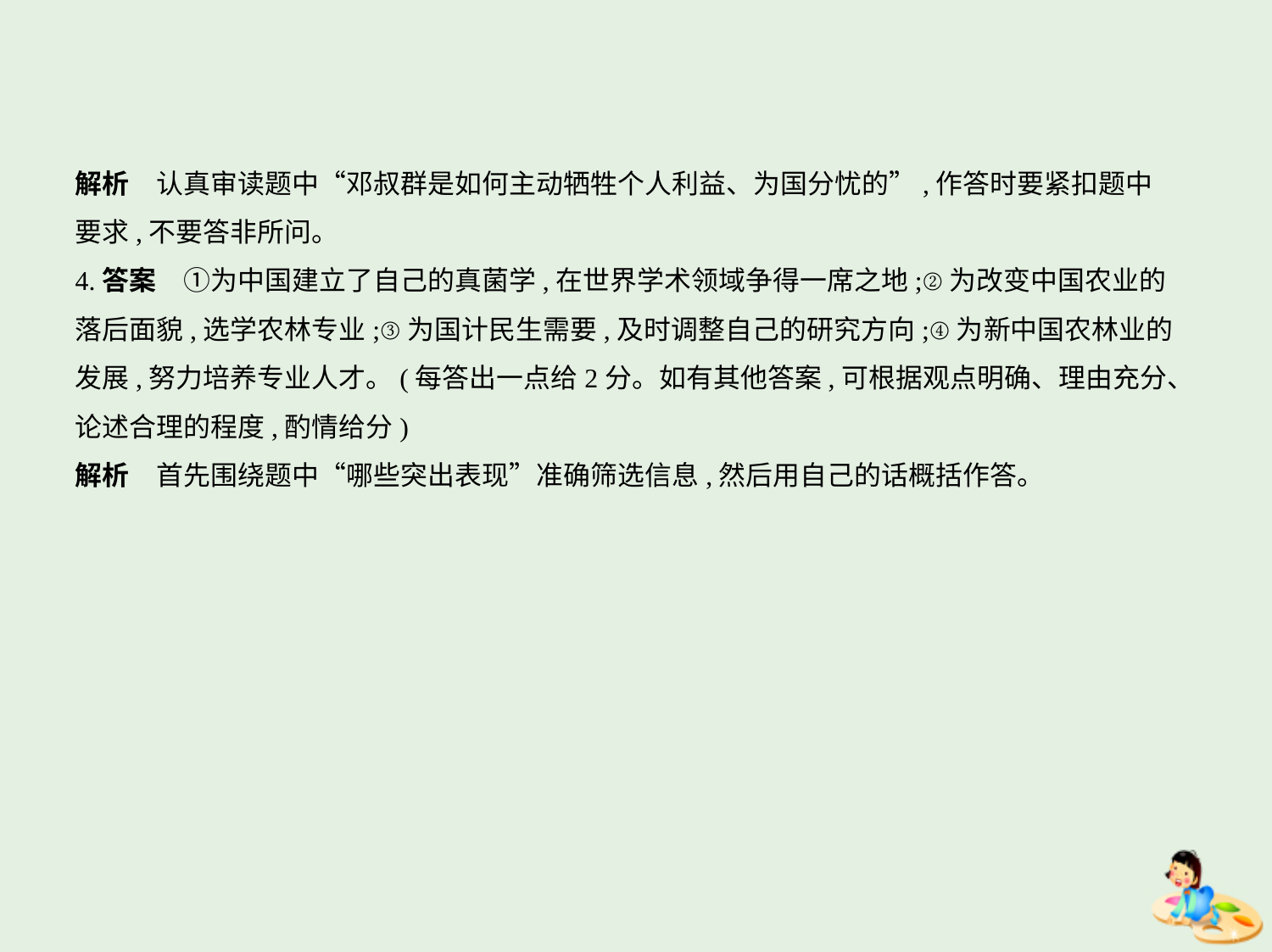

解析　认真审读题中“邓叔群是如何主动牺牲个人利益、为国分忧的”,作答时要紧扣题中
要求,不要答非所问。
4.答案　①为中国建立了自己的真菌学,在世界学术领域争得一席之地;②为改变中国农业的
落后面貌,选学农林专业;③为国计民生需要,及时调整自己的研究方向;④为新中国农林业的
发展,努力培养专业人才。(每答出一点给2分。如有其他答案,可根据观点明确、理由充分、
论述合理的程度,酌情给分)
解析　首先围绕题中“哪些突出表现”准确筛选信息,然后用自己的话概括作答。